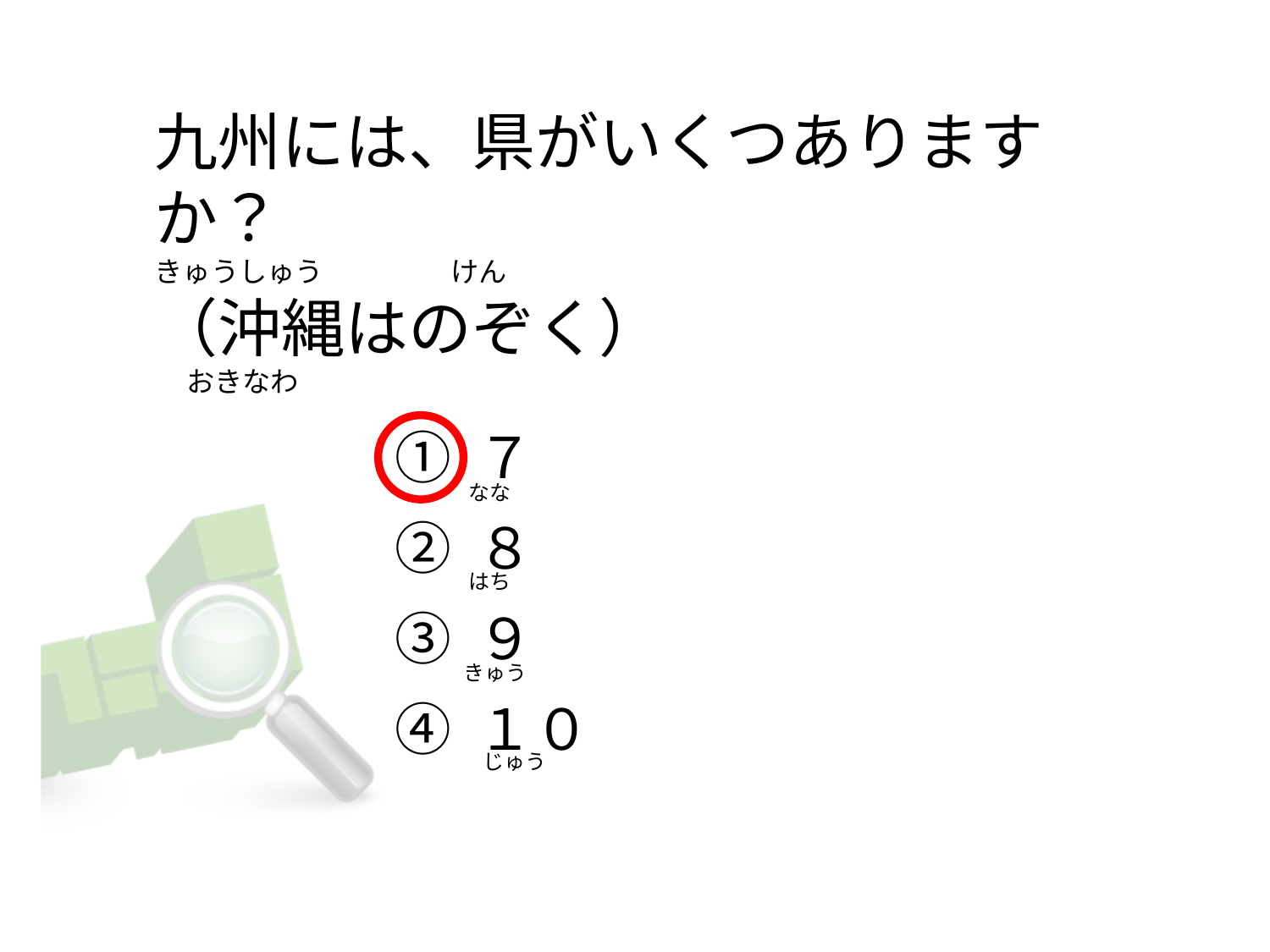

# 九州には、県がいくつありますか？ きゅうしゅう                    けん （沖縄はのぞく）      おきなわ

① ７
② ８
③ ９
④ １０
なな
はち
きゅう
  じゅう